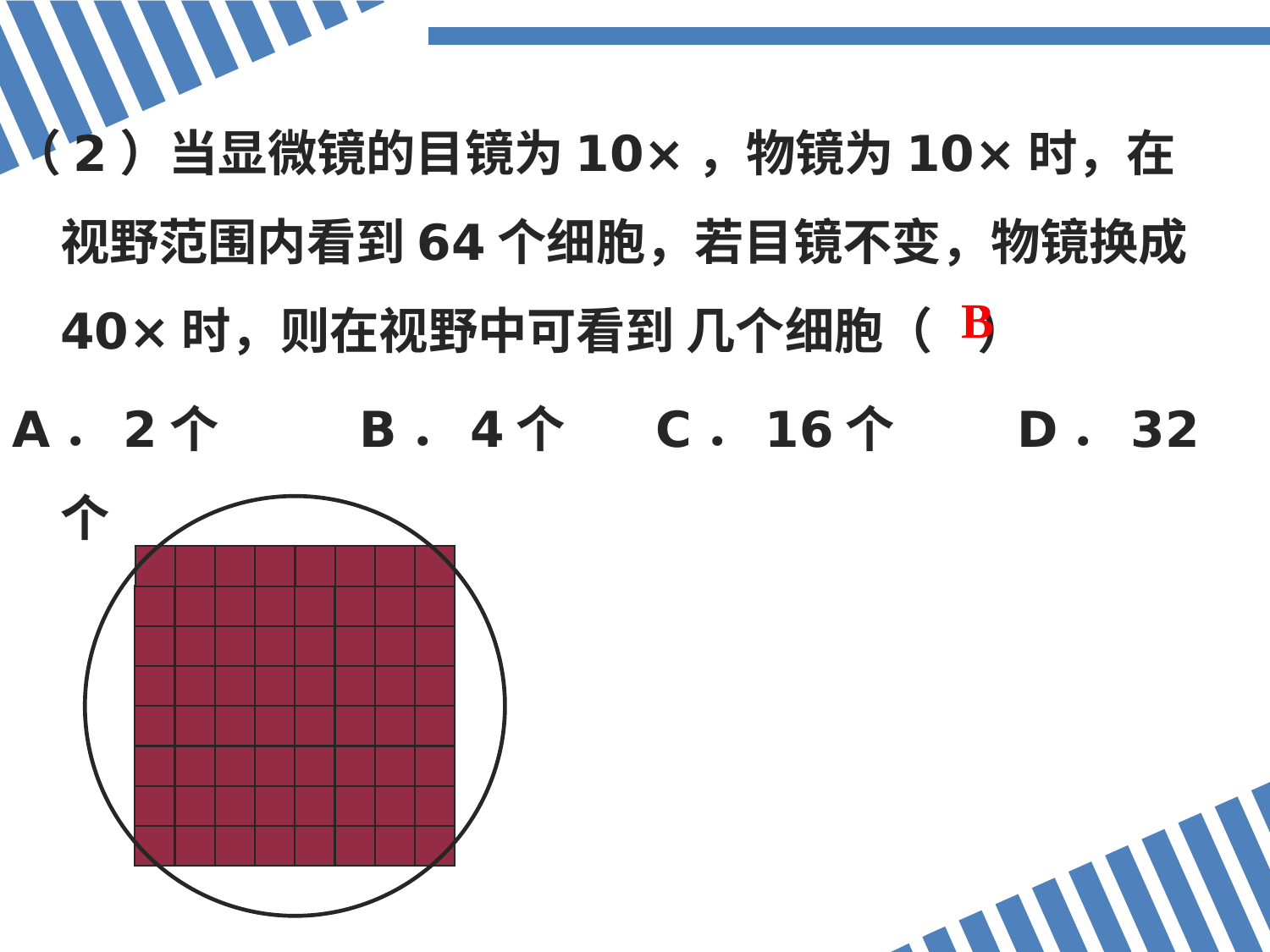

（2）当显微镜的目镜为10×，物镜为10×时，在视野范围内看到64个细胞，若目镜不变，物镜换成40×时，则在视野中可看到 几个细胞（    ）
A．2个	   B．4个       C．16个	     D．32个
B